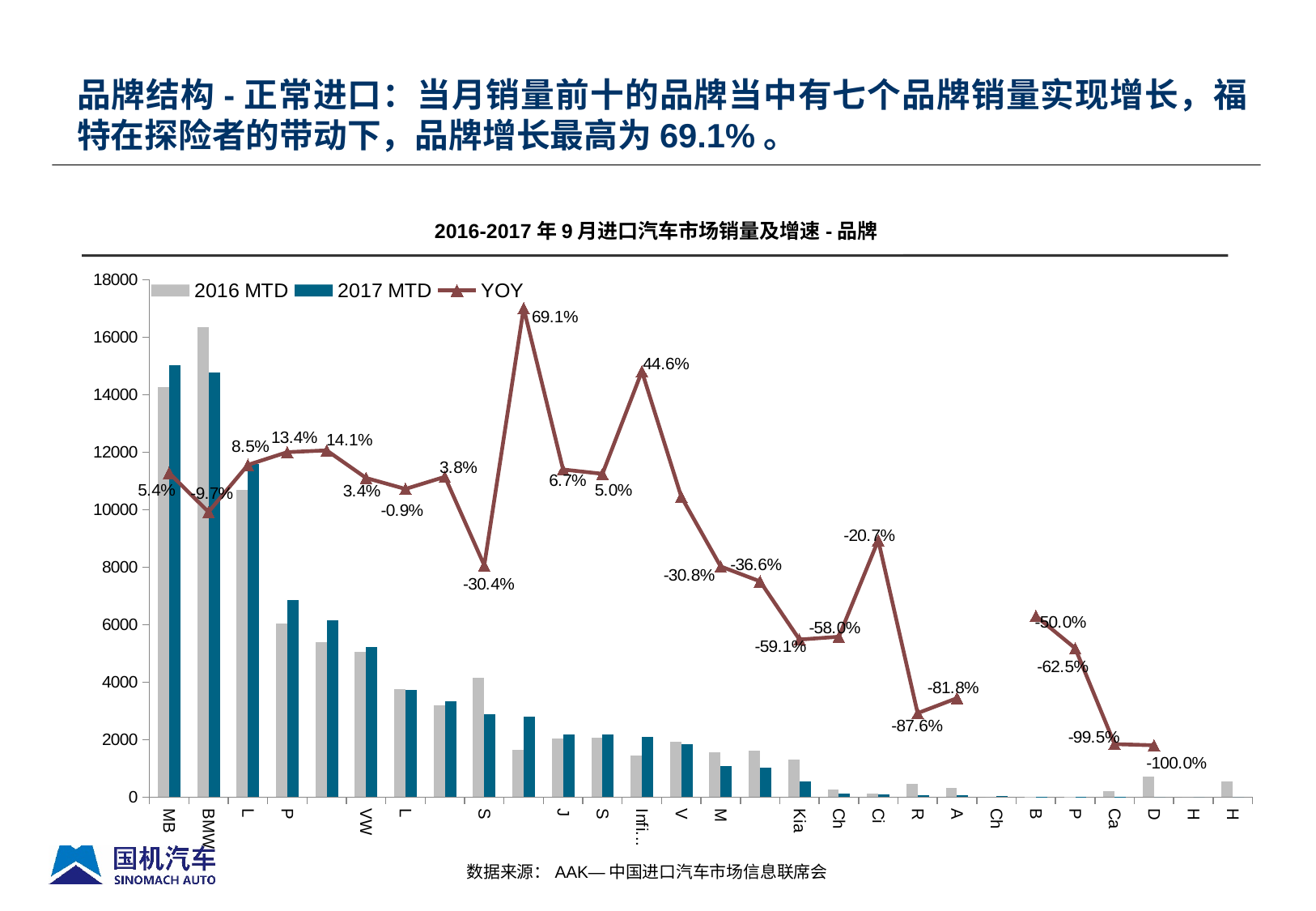

品牌结构-正常进口：当月销量前十的品牌当中有七个品牌销量实现增长，福特在探险者的带动下，品牌增长最高为69.1%。
2016-2017年9月进口汽车市场销量及增速-品牌

### Chart

| Category | 2016 MTD | 2017 MTD | YOY |
|---|---|---|---|
| MB | 14275.0 | 15039.0 | 0.053520140105078856 |
| BMW | 16359.0 | 14764.0 | -0.09749984717892297 |
| Lexus | 10695.0 | 11600.0 | 0.08461898083216447 |
| Porsche  | 6035.0 | 6842.0 | 0.1337199668599834 |
| Audi | 5395.0 | 6153.0 | 0.1405004633920298 |
| VW | 5040.0 | 5211.0 | 0.033928571428571544 |
| Land Rover | 3756.0 | 3724.0 | -0.008519701810436603 |
| MINI | 3204.0 | 3327.0 | 0.03838951310861429 |
| Subaru | 4151.0 | 2889.0 | -0.30402312695735983 |
| Ford | 1648.0 | 2786.0 | 0.690533980582524 |
| Jaguar | 2043.0 | 2179.0 | 0.06656877141458642 |
| Smart | 2063.0 | 2166.0 | 0.04992729035385373 |
| Infiniti | 1454.0 | 2103.0 | 0.4463548830811556 |
| Volvo | 1914.0 | 1840.0 | -0.03866248693834904 |
| Maserati | 1570.0 | 1086.0 | -0.3082802547770703 |
| Jeep | 1620.0 | 1027.0 | -0.36604938271604937 |
| Kia | 1316.0 | 538.0 | -0.5911854103343467 |
| Chrysler | 262.0 | 110.0 | -0.5801526717557248 |
| Citroen | 116.0 | 92.0 | -0.2068965517241379 |
| Renault | 459.0 | 57.0 | -0.8758169934640526 |
| Acura | 307.0 | 56.0 | -0.8175895765472313 |
| Chevrolet | 0.0 | 28.0 | None |
| Buick | 14.0 | 7.0 | -0.5 |
| Peugeot | 16.0 | 6.0 | -0.6250000000000003 |
| Cadillac | 210.0 | 1.0 | -0.9952380952380956 |
| Dodge | 700.0 | 0.0 | -1.0 |
| Honda | 0.0 | 0.0 | None |
| Hyundai | 527.0 | 0.0 | None |
数据来源：AAK—中国进口汽车市场信息联席会